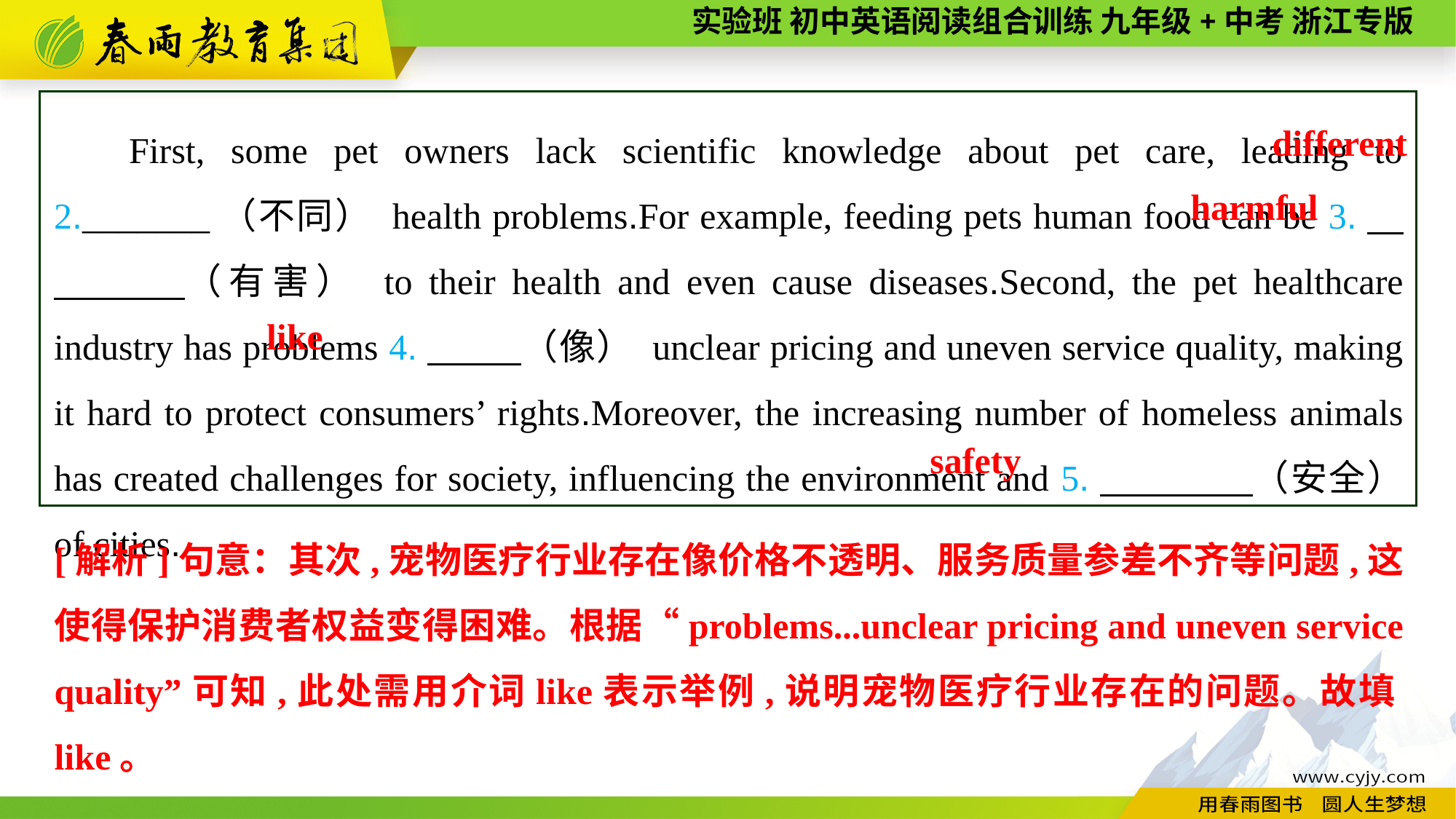

First, some pet owners lack scientific knowledge about pet care, leading to 2._______（不同） health problems.For example, feeding pets human food can be 3.　　　　（有害） to their health and even cause diseases.Second, the pet healthcare industry has problems 4.　  　（像） unclear pricing and uneven service quality, making it hard to protect consumers’ rights.Moreover, the increasing number of homeless animals has created challenges for society, influencing the environment and 5.　　　　（安全） of cities.
different
harmful
like
safety
[解析]句意：其次,宠物医疗行业存在像价格不透明、服务质量参差不齐等问题,这使得保护消费者权益变得困难。根据“problems...unclear pricing and uneven service quality”可知,此处需用介词like表示举例,说明宠物医疗行业存在的问题。故填like。